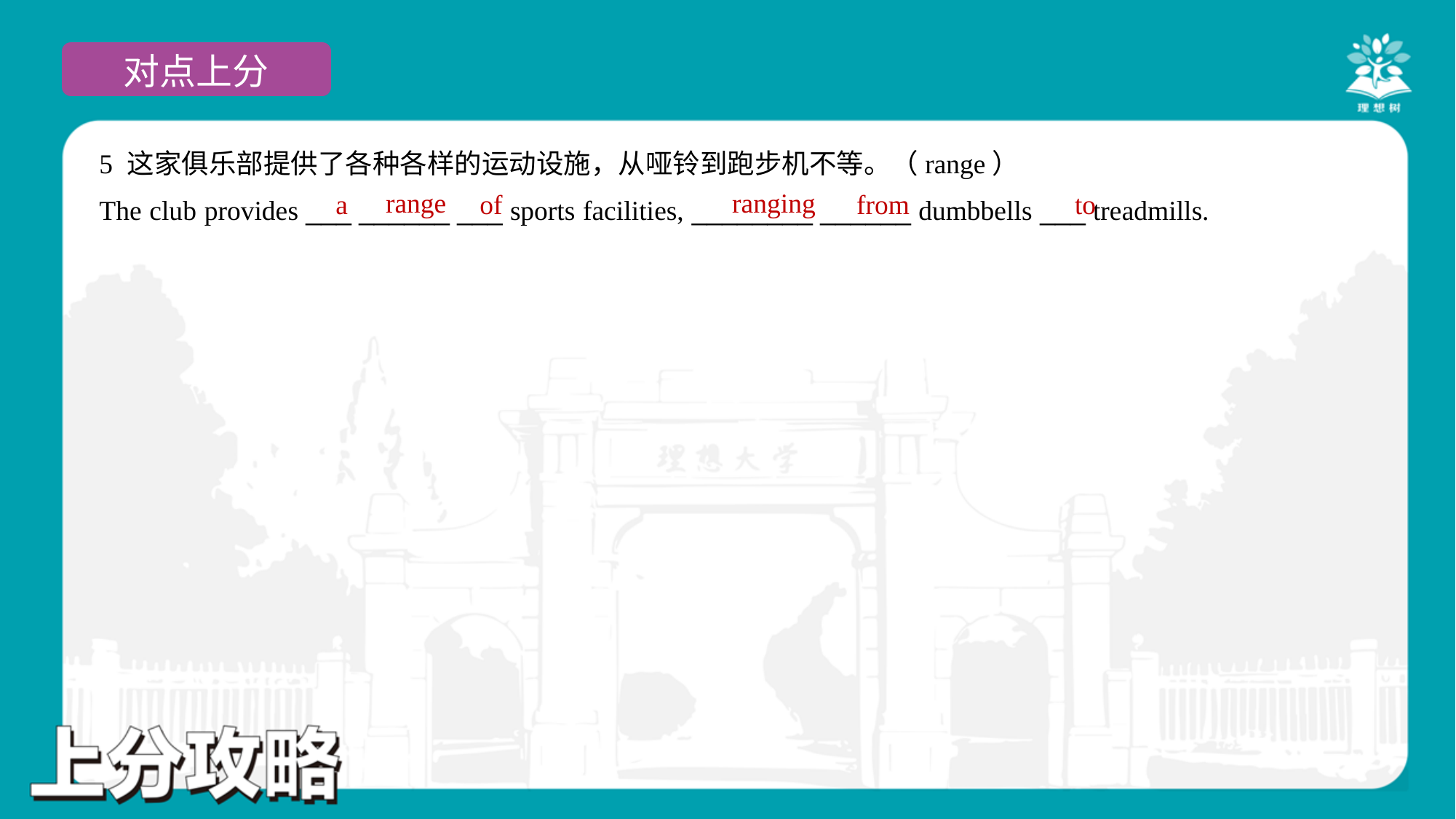

5 这家俱乐部提供了各种各样的运动设施，从哑铃到跑步机不等。（range）
The club provides ___ ______ ___ sports facilities, ________ ______ dumbbells ___ treadmills.
range
ranging
a
of
from
to